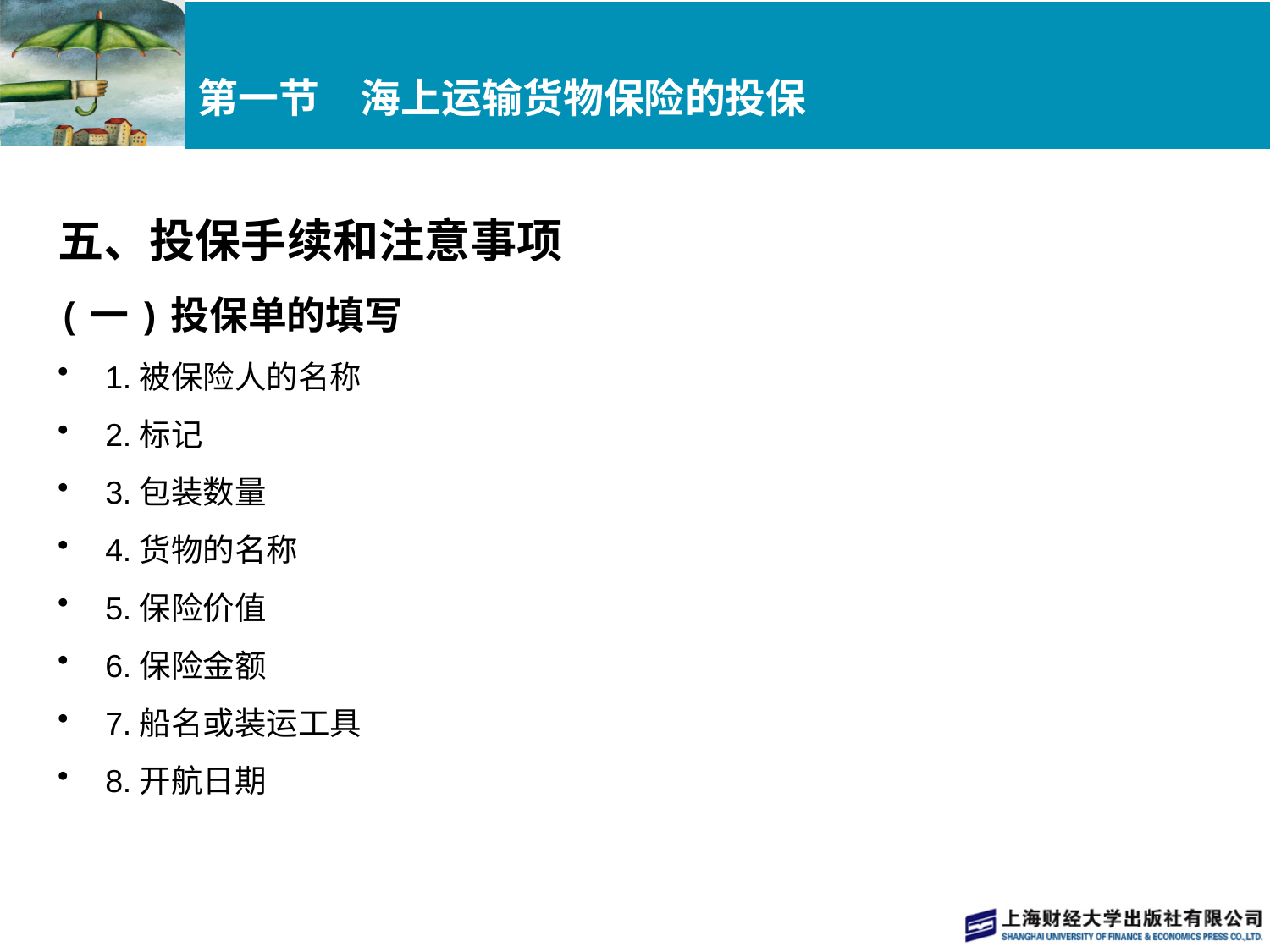

# 第一节　海上运输货物保险的投保
五、投保手续和注意事项
(一)投保单的填写
1.被保险人的名称
2.标记
3.包装数量
4.货物的名称
5.保险价值
6.保险金额
7.船名或装运工具
8.开航日期